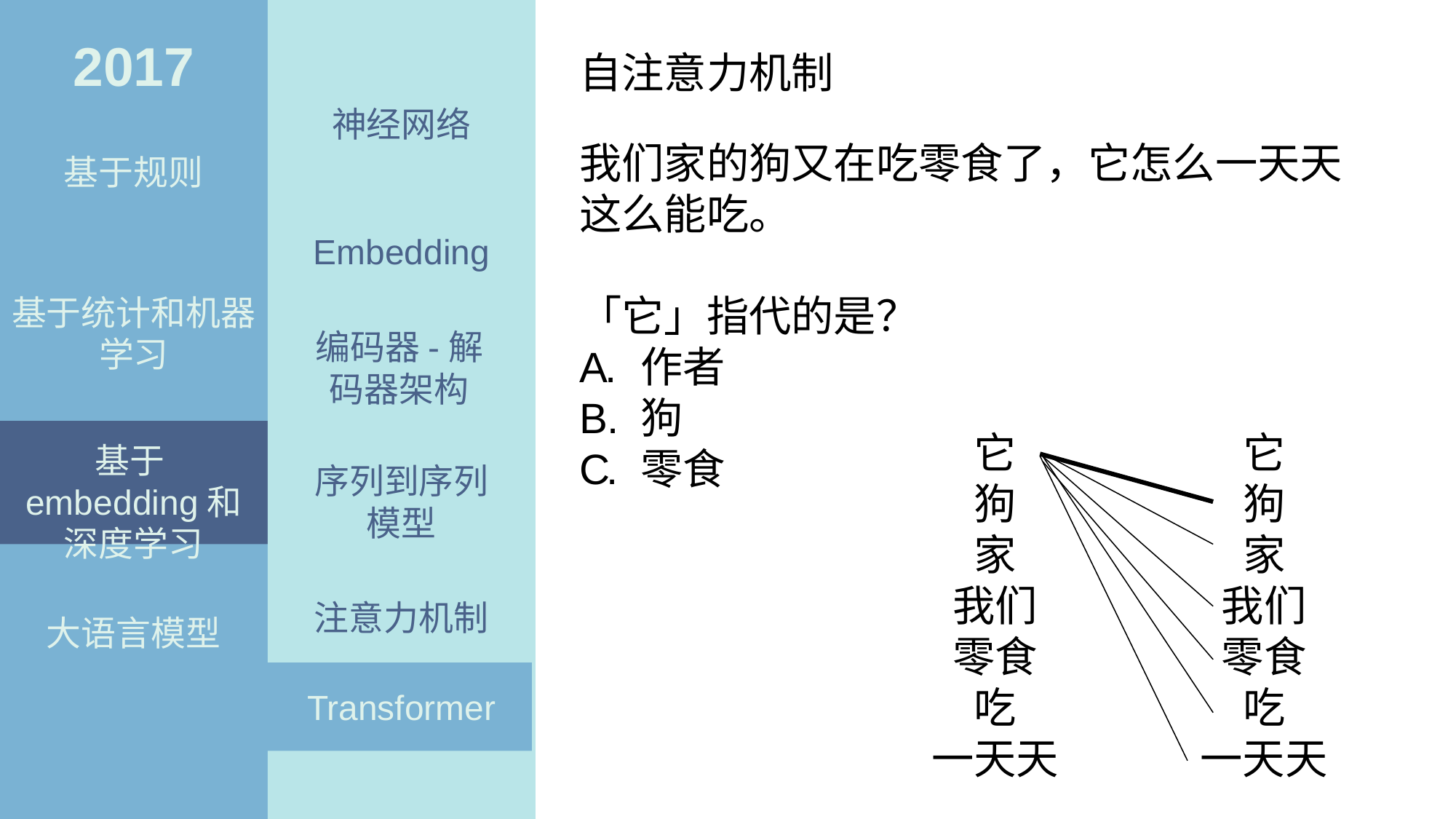

2017
自注意力机制
神经网络
我们家的狗又在吃零食了，它怎么一天天这么能吃。

「它」指代的是？
作者
狗
零食
基于规则
Embedding
基于统计和机器学习
编码器-解码器架构

它
狗
家
我们
零食
吃
一天天
它
狗
家
我们
零食
吃
一天天
基于embedding和深度学习
序列到序列模型
注意力机制
大语言模型

Transformer